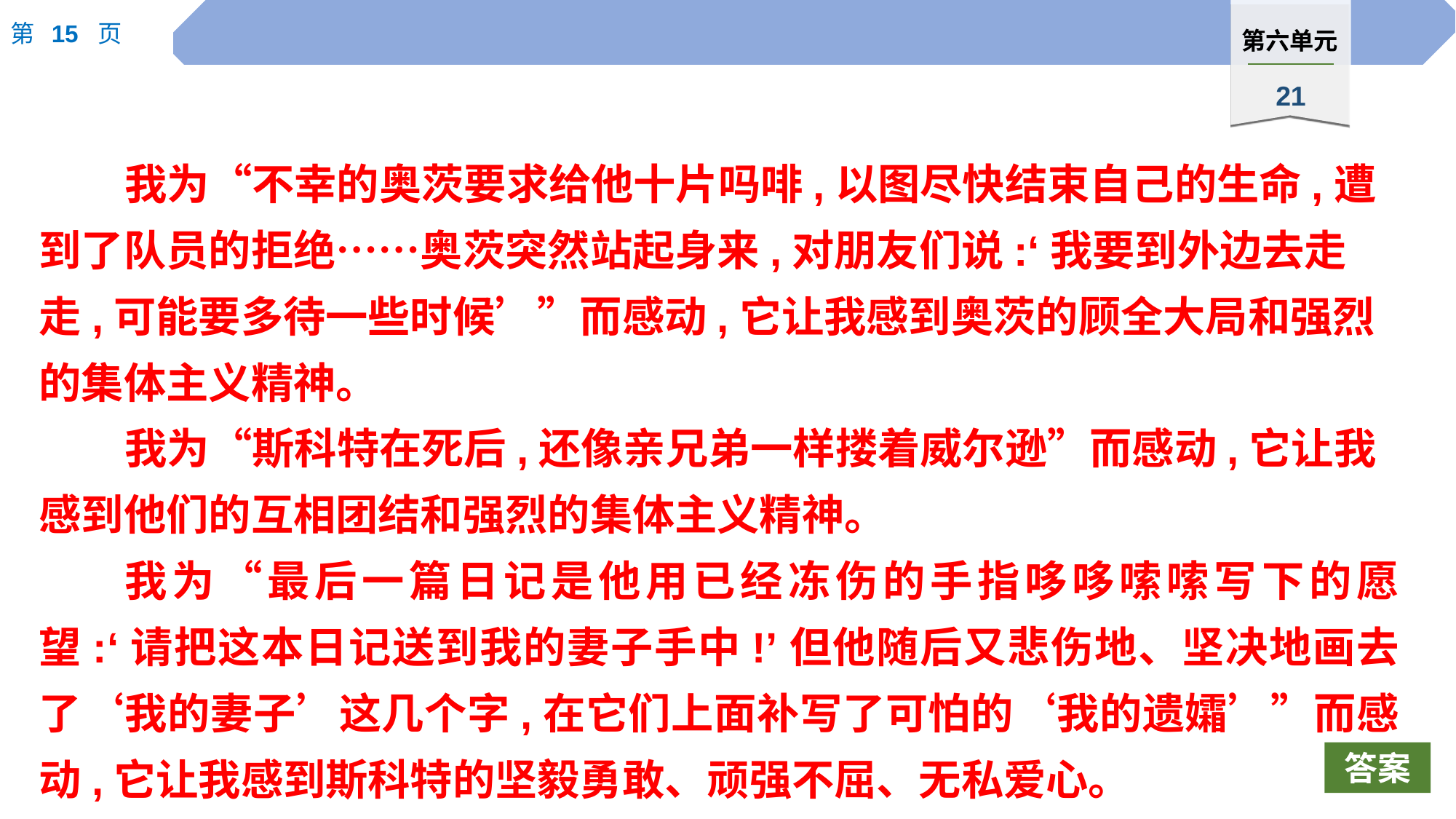

我为“不幸的奥茨要求给他十片吗啡,以图尽快结束自己的生命,遭到了队员的拒绝……奥茨突然站起身来,对朋友们说:‘我要到外边去走走,可能要多待一些时候’”而感动,它让我感到奥茨的顾全大局和强烈的集体主义精神。
我为“斯科特在死后,还像亲兄弟一样搂着威尔逊”而感动,它让我感到他们的互相团结和强烈的集体主义精神。
我为“最后一篇日记是他用已经冻伤的手指哆哆嗦嗦写下的愿望:‘请把这本日记送到我的妻子手中!’但他随后又悲伤地、坚决地画去了‘我的妻子’这几个字,在它们上面补写了可怕的‘我的遗孀’”而感动,它让我感到斯科特的坚毅勇敢、顽强不屈、无私爱心。
答案